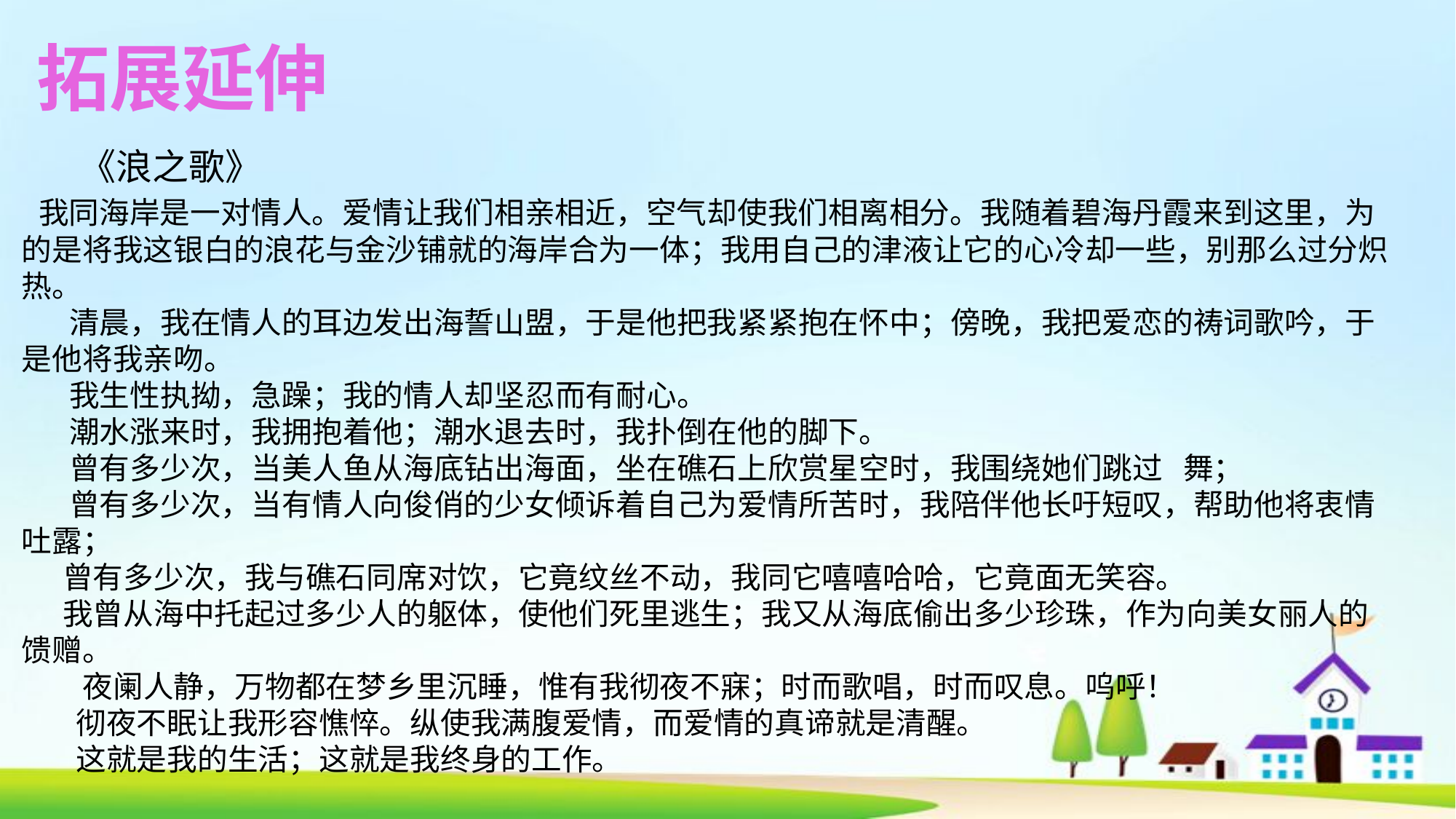

拓展延伸
      《浪之歌》
 我同海岸是一对情人。爱情让我们相亲相近，空气却使我们相离相分。我随着碧海丹霞来到这里，为的是将我这银白的浪花与金沙铺就的海岸合为一体；我用自己的津液让它的心冷却一些，别那么过分炽热。
      清晨，我在情人的耳边发出海誓山盟，于是他把我紧紧抱在怀中；傍晚，我把爱恋的祷词歌吟，于是他将我亲吻。
      我生性执拗，急躁；我的情人却坚忍而有耐心。
      潮水涨来时，我拥抱着他；潮水退去时，我扑倒在他的脚下。
      曾有多少次，当美人鱼从海底钻出海面，坐在礁石上欣赏星空时，我围绕她们跳过   舞；
      曾有多少次，当有情人向俊俏的少女倾诉着自己为爱情所苦时，我陪伴他长吁短叹，帮助他将衷情吐露；
     曾有多少次，我与礁石同席对饮，它竟纹丝不动，我同它嘻嘻哈哈，它竟面无笑容。
     我曾从海中托起过多少人的躯体，使他们死里逃生；我又从海底偷出多少珍珠，作为向美女丽人的馈赠。
        夜阑人静，万物都在梦乡里沉睡，惟有我彻夜不寐；时而歌唱，时而叹息。呜呼！
       彻夜不眠让我形容憔悴。纵使我满腹爱情，而爱情的真谛就是清醒。
       这就是我的生活；这就是我终身的工作。